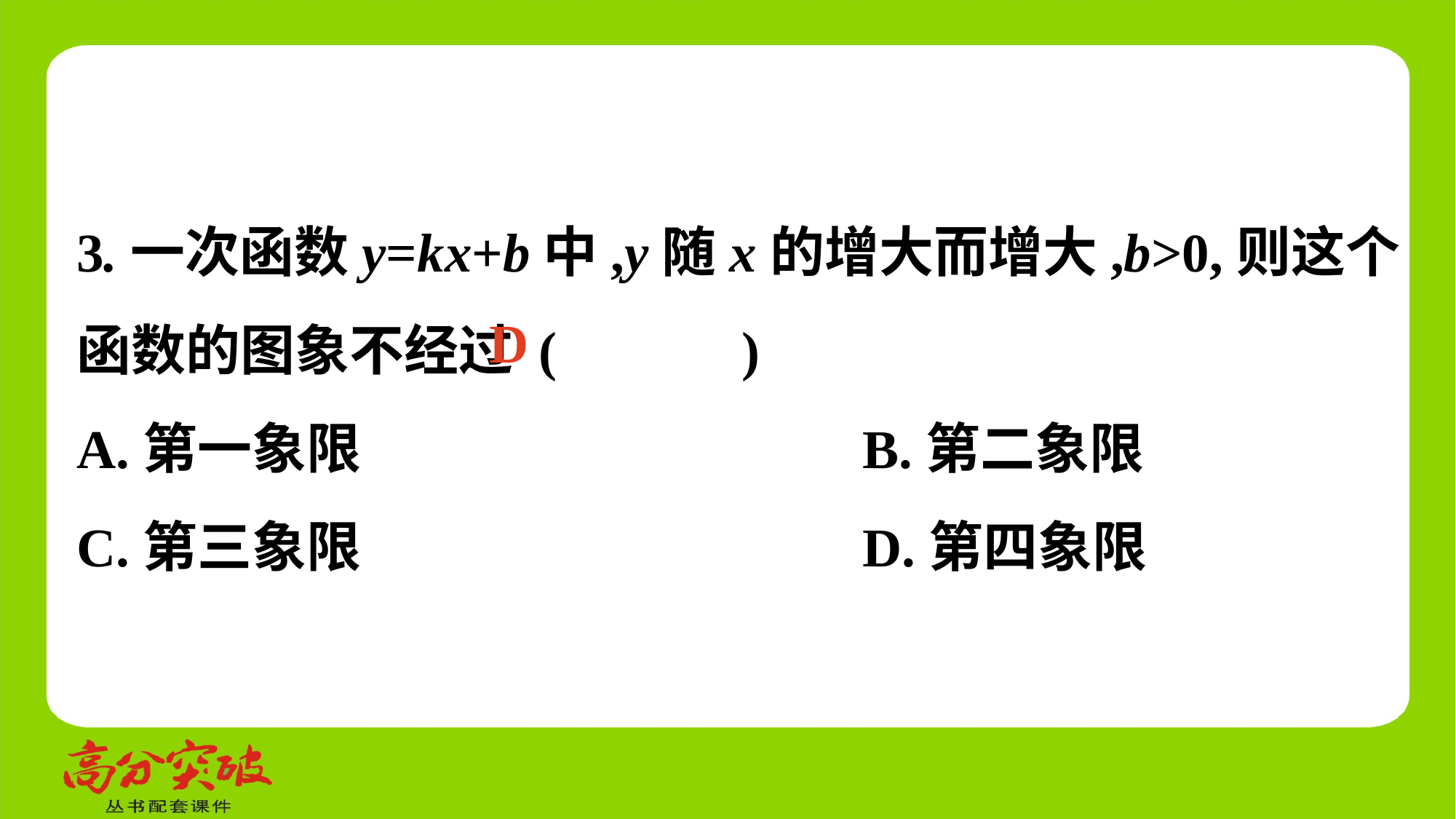

3.一次函数y=kx+b中,y随x的增大而增大,b>0,则这个函数的图象不经过 (　    　)
A.第一象限	                                    B.第二象限
C.第三象限	                                    D.第四象限
D